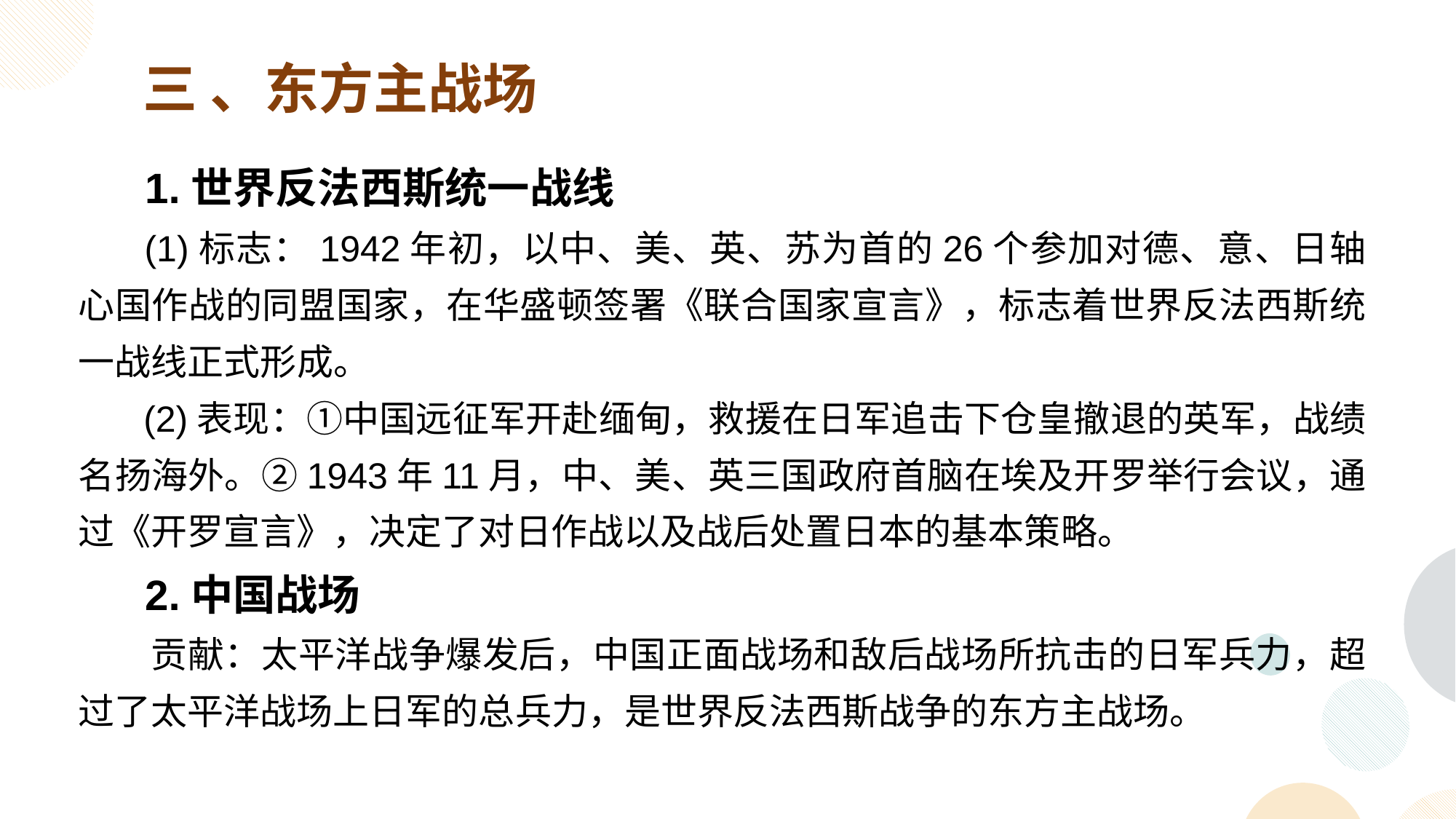

三 、东方主战场
 1.世界反法西斯统一战线
 (1)标志：1942年初，以中、美、英、苏为首的26个参加对德、意、日轴心国作战的同盟国家，在华盛顿签署《联合国家宣言》，标志着世界反法西斯统一战线正式形成。
 (2)表现：①中国远征军开赴缅甸，救援在日军追击下仓皇撤退的英军，战绩名扬海外。②1943年11月，中、美、英三国政府首脑在埃及开罗举行会议，通过《开罗宣言》，决定了对日作战以及战后处置日本的基本策略。
 2.中国战场
 贡献：太平洋战争爆发后，中国正面战场和敌后战场所抗击的日军兵力，超过了太平洋战场上日军的总兵力，是世界反法西斯战争的东方主战场。